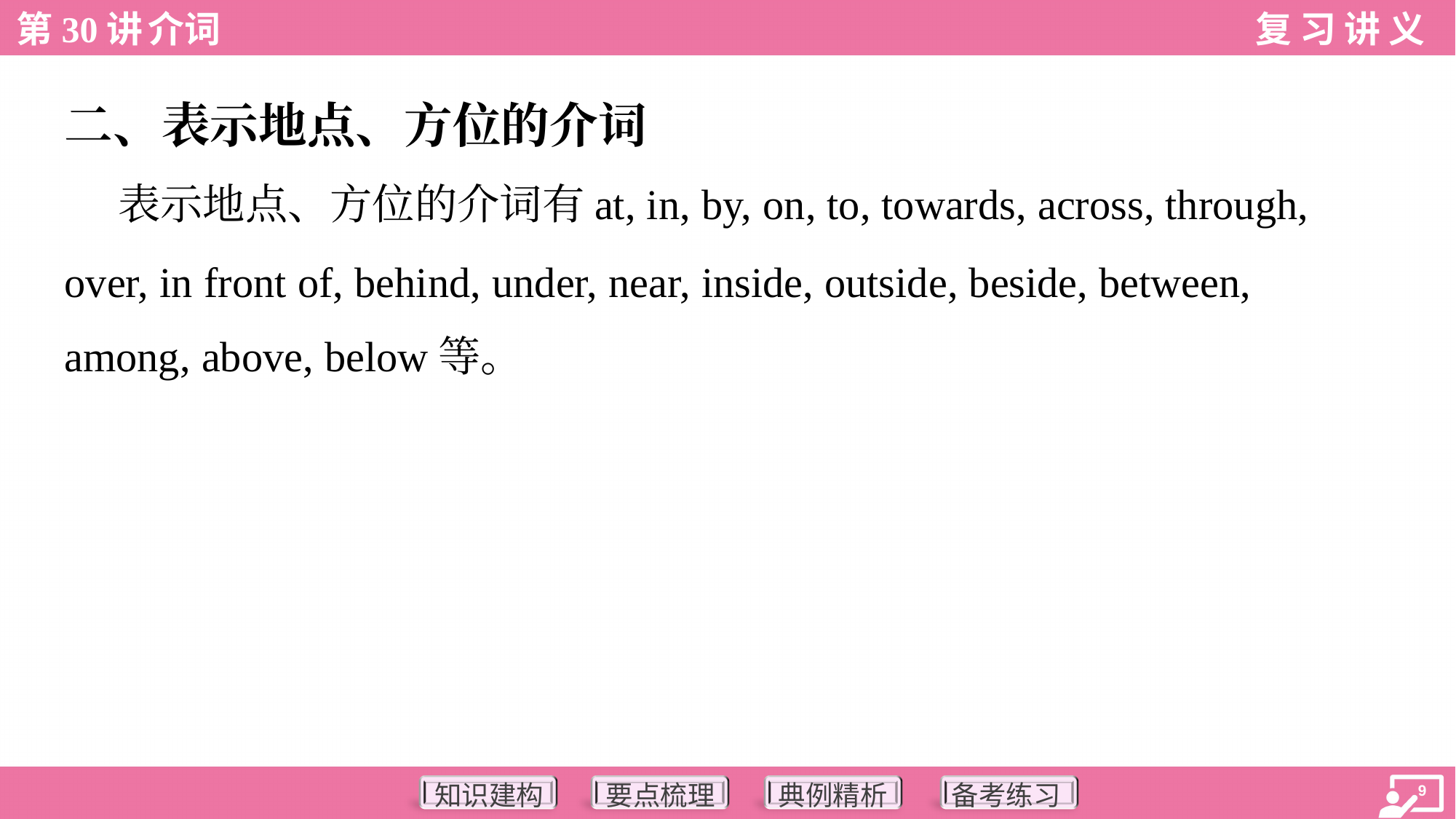

二、表示地点、方位的介词
    表示地点、方位的介词有at, in, by, on, to, towards, across, through,
over, in front of, behind, under, near, inside, outside, beside, between,
among, above, below等。